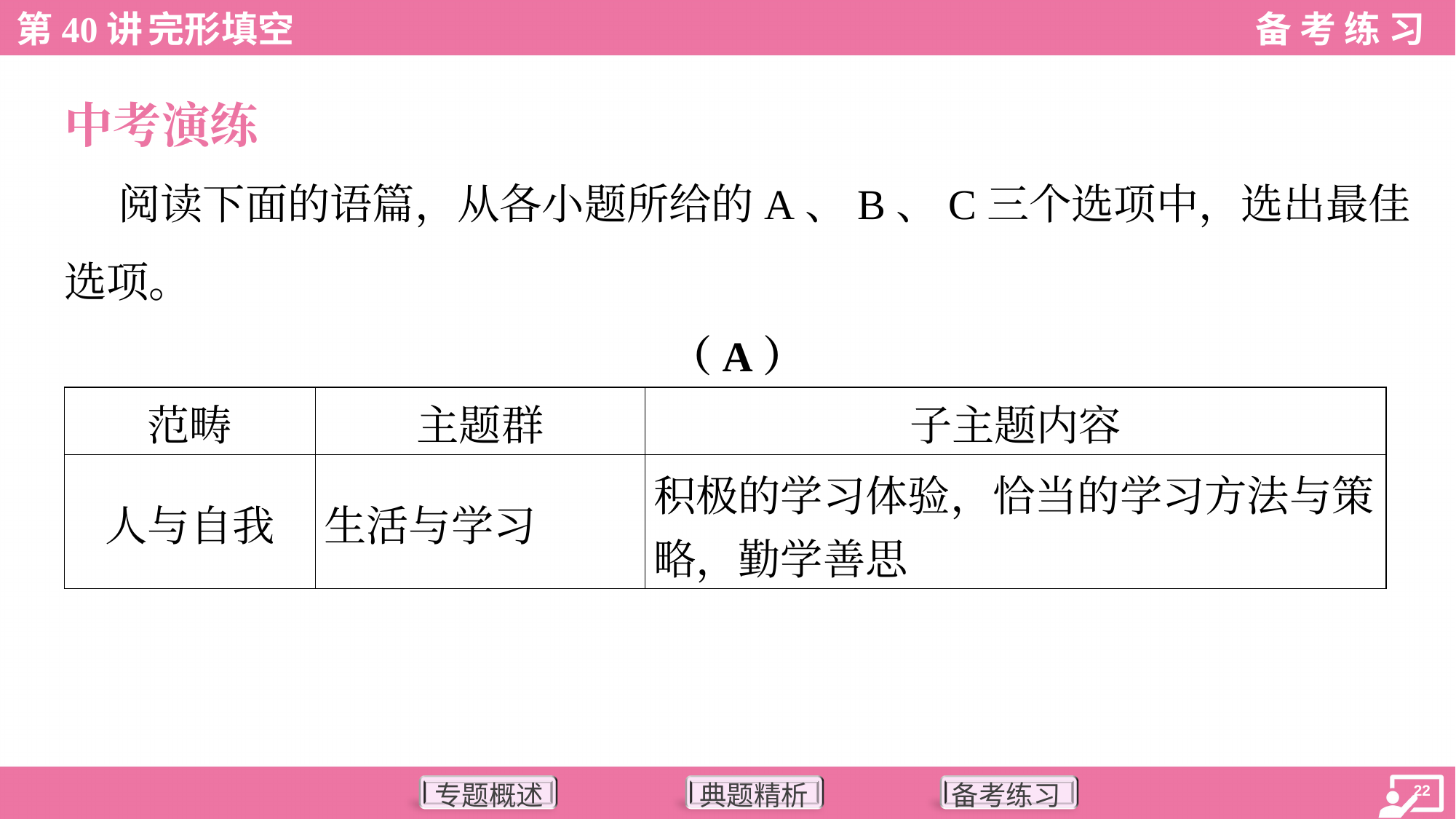

中考演练
    阅读下面的语篇，从各小题所给的A、B、C三个选项中，选出最佳
选项。
（A）
| 范畴 | 主题群 | 子主题内容 |
| --- | --- | --- |
| 人与自我 | 生活与学习 | 积极的学习体验，恰当的学习方法与策 略，勤学善思 |